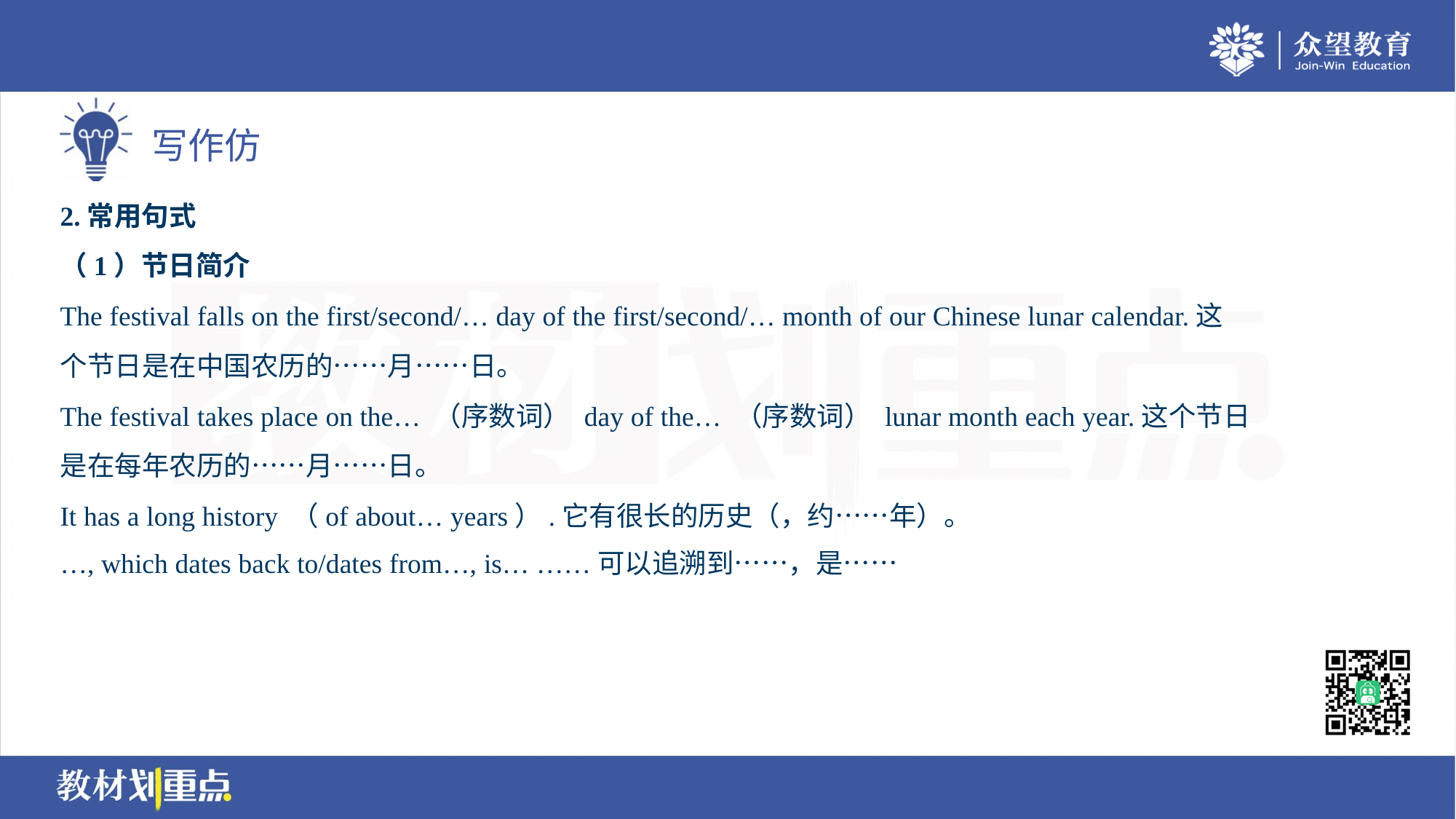

2.常用句式
（1）节日简介
The festival falls on the first/second/… day of the first/second/… month of our Chinese lunar calendar.这
个节日是在中国农历的……月……日。
The festival takes place on the… （序数词） day of the… （序数词） lunar month each year.这个节日
是在每年农历的……月……日。
It has a long history （of about… years）.它有很长的历史（，约……年）。
…, which dates back to/dates from…, is… ……可以追溯到……，是……